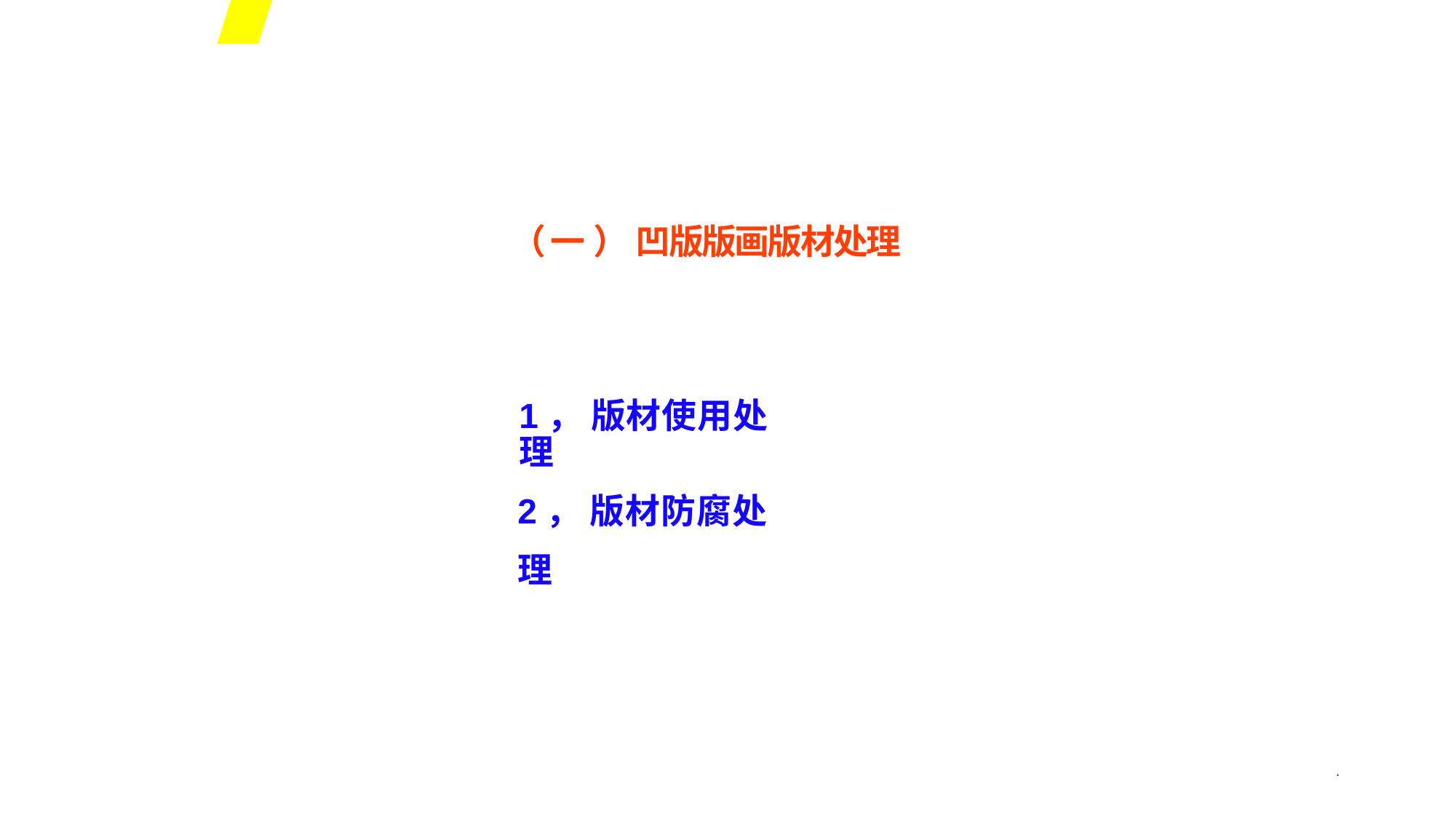

（ 一 ） 凹版版画版材处理

1， 版材使用处理
2， 版材防腐处理

*